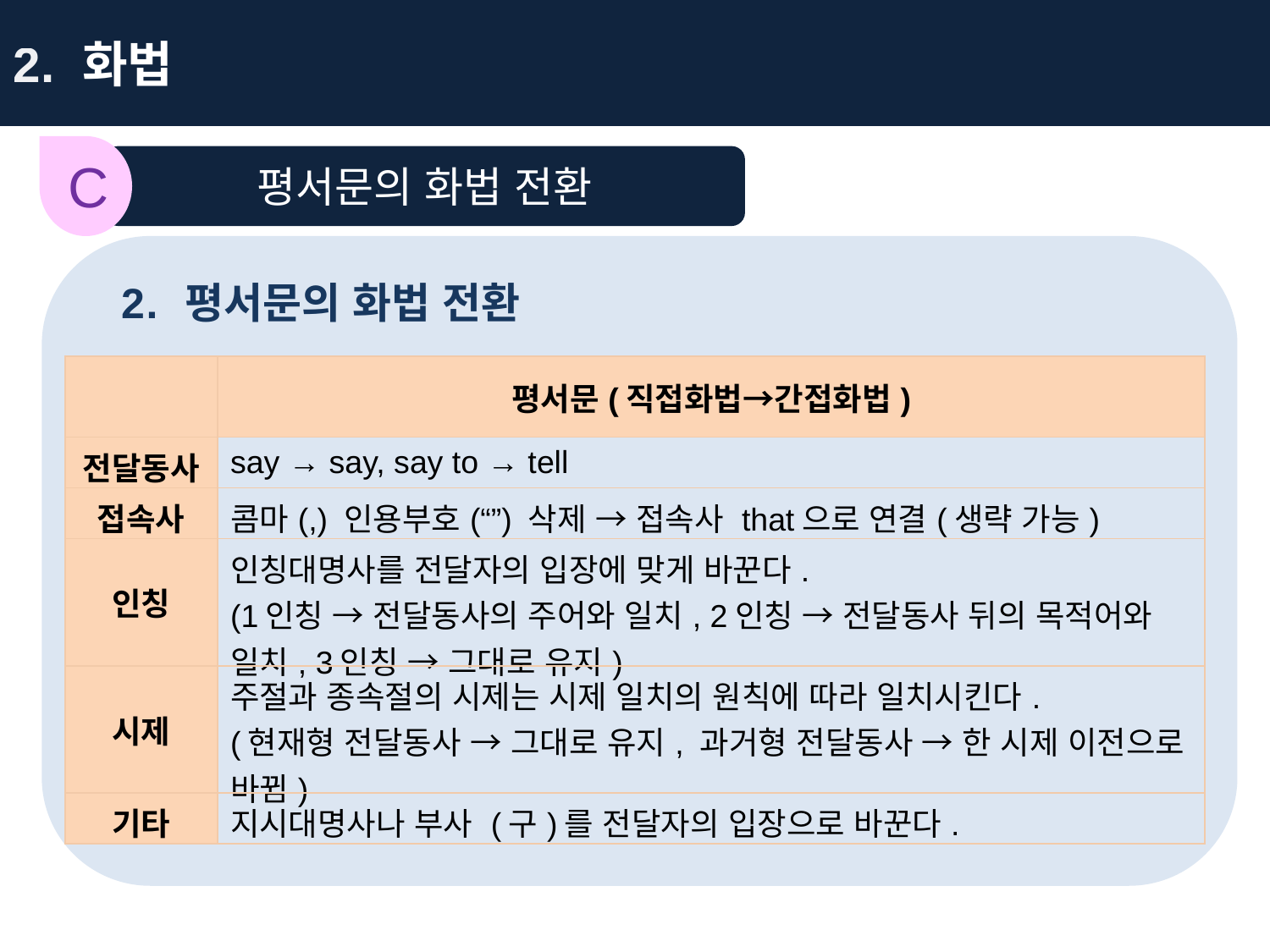

2. 화법

C
평서문의 화법 전환

평서문의 화법 전환

|  | 평서문(직접화법→간접화법) |
| --- | --- |
| 전달동사 | say → say, say to → tell |
| 접속사 | 콤마(,) 인용부호(“”) 삭제 → 접속사 that으로 연결(생략 가능) |
| 인칭 | 인칭대명사를 전달자의 입장에 맞게 바꾼다. (1인칭 → 전달동사의 주어와 일치, 2인칭 → 전달동사 뒤의 목적어와 일치, 3인칭 → 그대로 유지) |
| 시제 | 주절과 종속절의 시제는 시제 일치의 원칙에 따라 일치시킨다. (현재형 전달동사 → 그대로 유지, 과거형 전달동사 → 한 시제 이전으로 바뀜) |
| 기타 | 지시대명사나 부사 (구)를 전달자의 입장으로 바꾼다. |